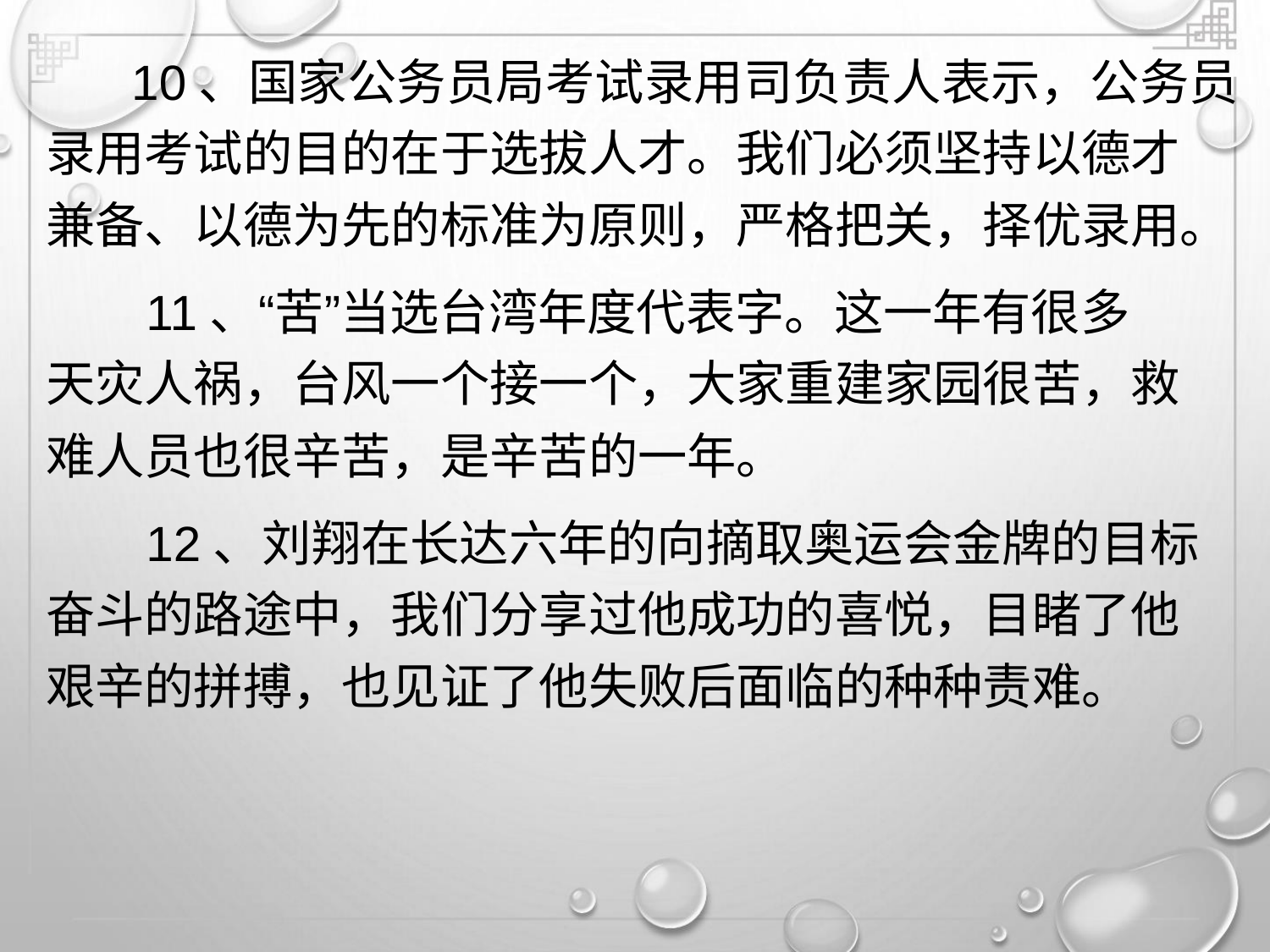

10、国家公务员局考试录用司负责人表示，公务员
录用考试的目的在于选拔人才。我们必须坚持以德才
兼备、以德为先的标准为原则，严格把关，择优录用。
11、“苦”当选台湾年度代表字。这一年有很多
天灾人祸，台风一个接一个，大家重建家园很苦，救
难人员也很辛苦，是辛苦的一年。
12、刘翔在长达六年的向摘取奥运会金牌的目标
奋斗的路途中，我们分享过他成功的喜悦，目睹了他
艰辛的拼搏，也见证了他失败后面临的种种责难。